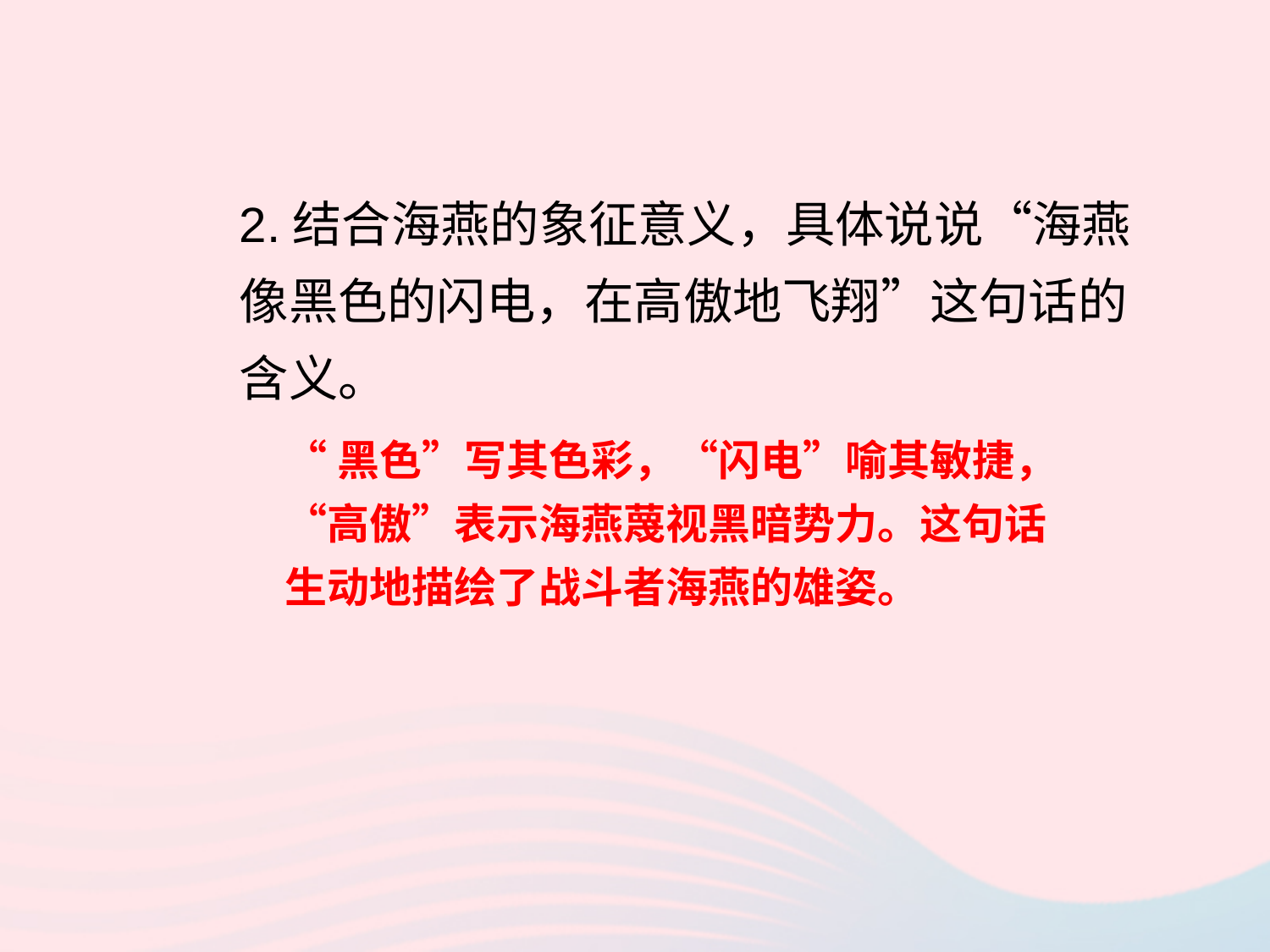

2.结合海燕的象征意义，具体说说“海燕像黑色的闪电，在高傲地飞翔”这句话的含义。
“黑色”写其色彩，“闪电”喻其敏捷，“高傲”表示海燕蔑视黑暗势力。这句话生动地描绘了战斗者海燕的雄姿。